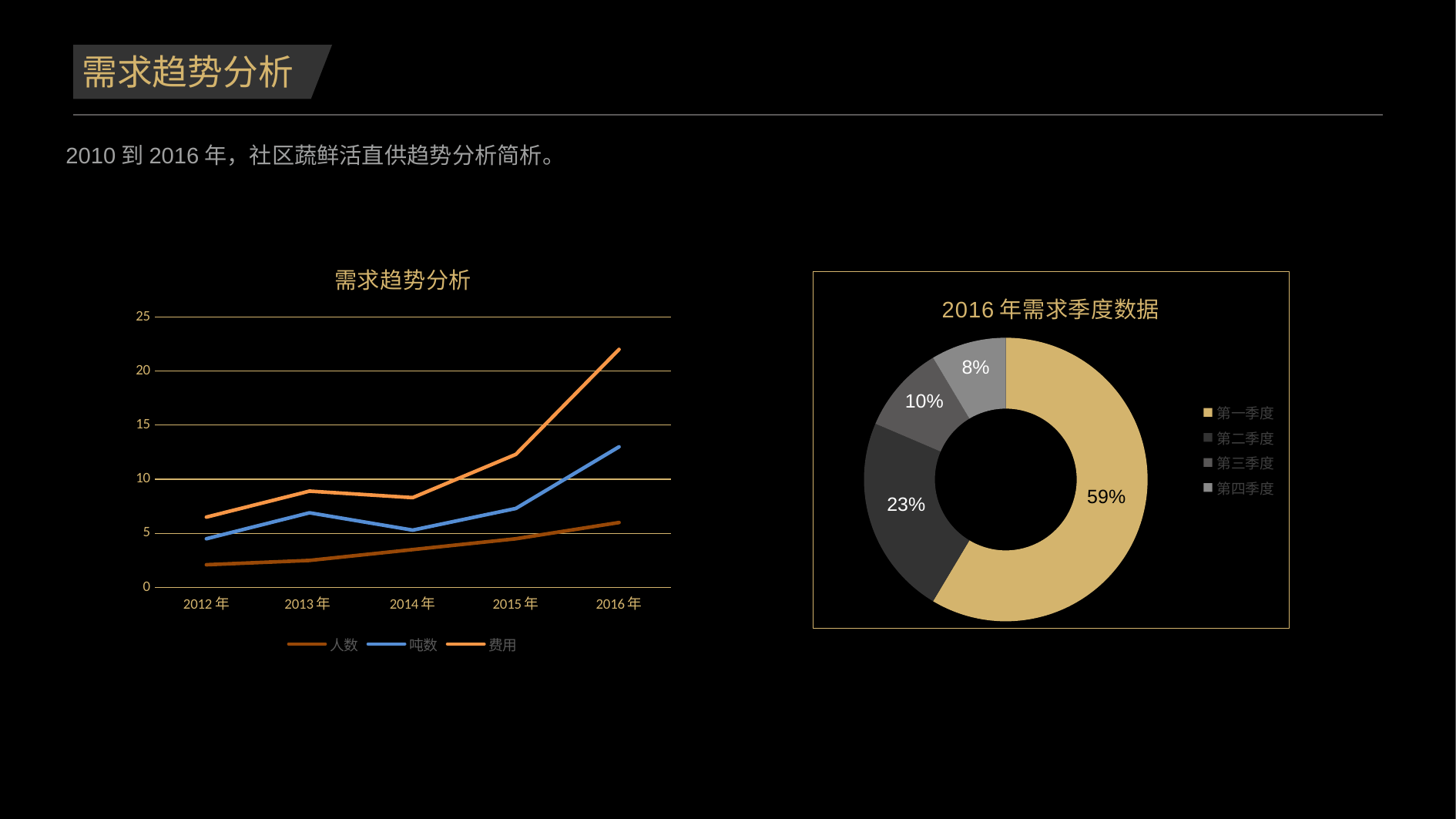

需求趋势分析

2010到2016年，社区蔬鲜活直供趋势分析简析。

### Chart: 需求趋势分析

| Category | 人数 | 吨数 | 费用 |
|---|---|---|---|
| 2012年 | 2.1 | 2.4 | 2.0 |
| 2013年  | 2.5 | 4.4 | 2.0 |
| 2014年 | 3.5 | 1.8 | 3.0 |
| 2015年 | 4.5 | 2.8 | 5.0 |
| 2016年 | 6.0 | 7.0 | 9.0 |

### Chart: 2016年需求季度数据

| Category | 2016年需求季度数据 |
|---|---|
| 第一季度 | 8.2 |
| 第二季度 | 3.2 |
| 第三季度 | 1.4 |
| 第四季度 | 1.2 |
8%
10%
59%
23%